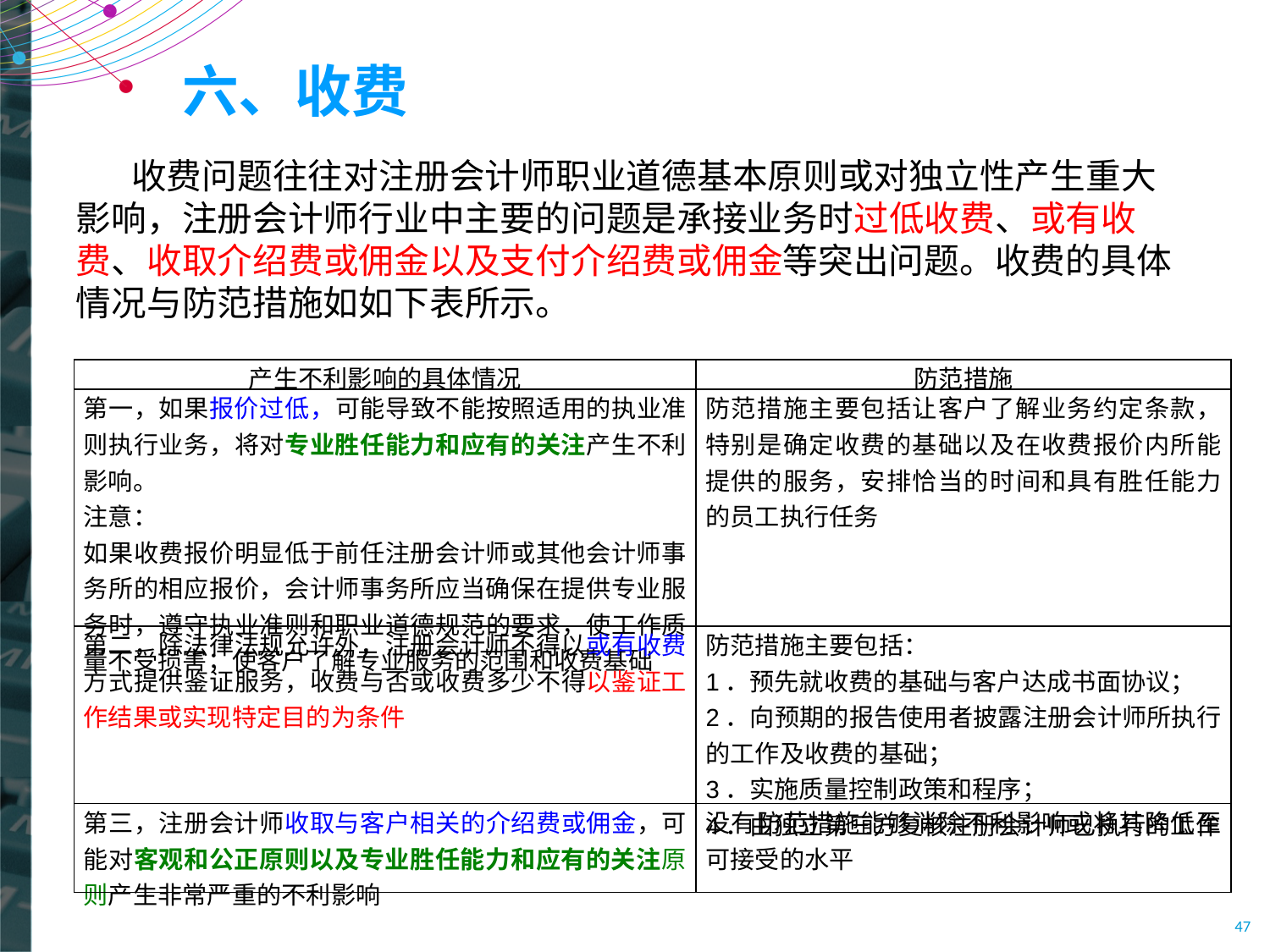

# 六、收费
      收费问题往往对注册会计师职业道德基本原则或对独立性产生重大影响，注册会计师行业中主要的问题是承接业务时过低收费、或有收费、收取介绍费或佣金以及支付介绍费或佣金等突出问题。收费的具体情况与防范措施如如下表所示。

| 产生不利影响的具体情况 | 防范措施 |
| --- | --- |
| 第一，如果报价过低，可能导致不能按照适用的执业准则执行业务，将对专业胜任能力和应有的关注产生不利影响。 注意： 如果收费报价明显低于前任注册会计师或其他会计师事务所的相应报价，会计师事务所应当确保在提供专业服务时，遵守执业准则和职业道德规范的要求，使工作质量不受损害；使客户了解专业服务的范围和收费基础 | 防范措施主要包括让客户了解业务约定条款，特别是确定收费的基础以及在收费报价内所能提供的服务，安排恰当的时间和具有胜任能力的员工执行任务 |
| 第二，除法律法规允许外，注册会计师不得以或有收费方式提供鉴证服务，收费与否或收费多少不得以鉴证工作结果或实现特定目的为条件 | 防范措施主要包括： 1．预先就收费的基础与客户达成书面协议； 2．向预期的报告使用者披露注册会计师所执行的工作及收费的基础； 3．实施质量控制政策和程序； 4．由独立第三方复核注册会计师已执行的工作 |
| 第三，注册会计师收取与客户相关的介绍费或佣金，可能对客观和公正原则以及专业胜任能力和应有的关注原则产生非常严重的不利影响 | 没有防范措施能够消除不利影响或将其降低至可接受的水平 |